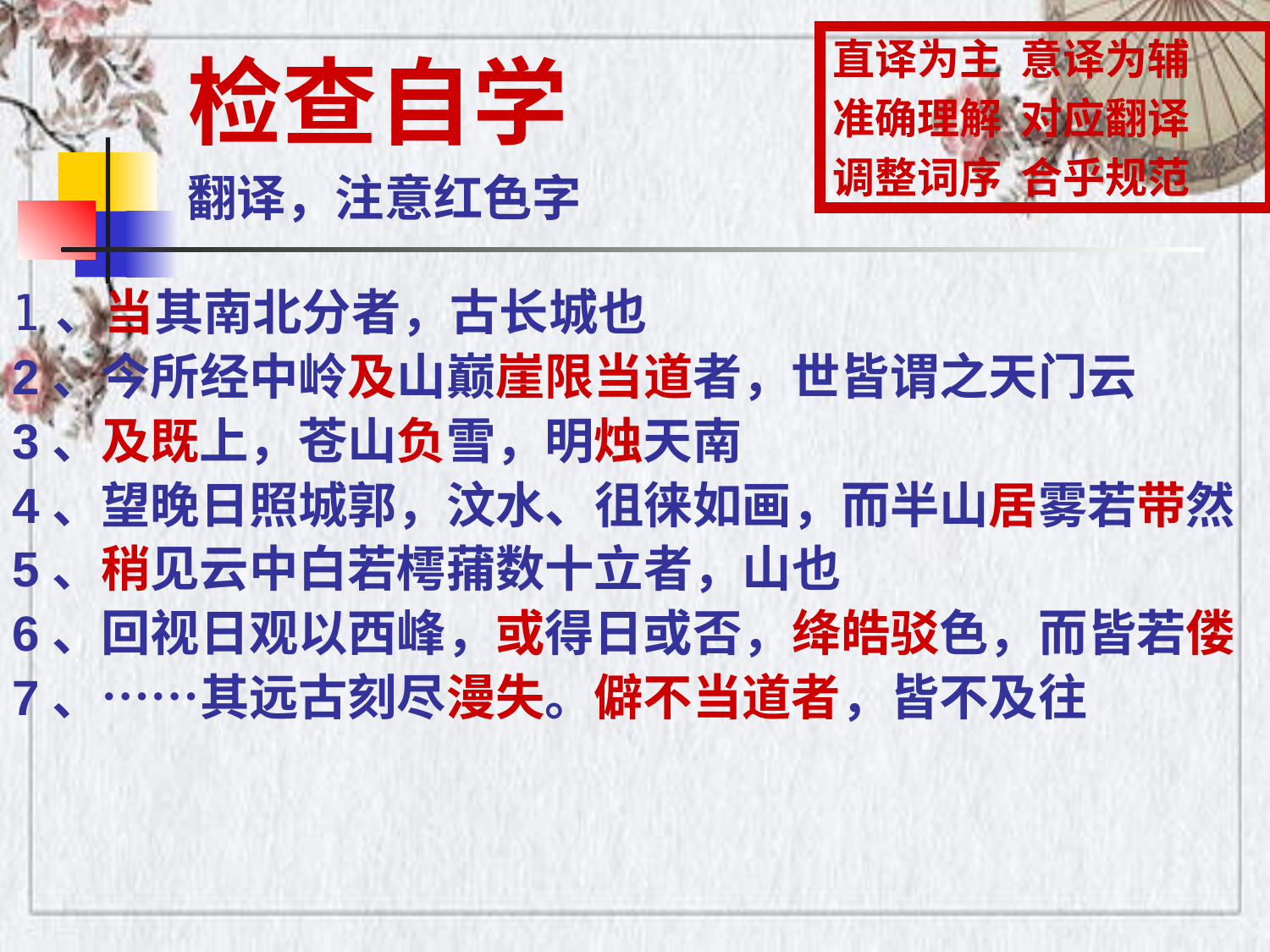

直译为主  意译为辅
准确理解  对应翻译
调整词序  合乎规范
检查自学
翻译，注意红色字
1、当其南北分者，古长城也
2、今所经中岭及山巅崖限当道者，世皆谓之天门云
3、及既上，苍山负雪，明烛天南
4、望晚日照城郭，汶水、徂徕如画，而半山居雾若带然
5、稍见云中白若樗蒱数十立者，山也
6、回视日观以西峰，或得日或否，绛皓驳色，而皆若偻
7、……其远古刻尽漫失。僻不当道者，皆不及往